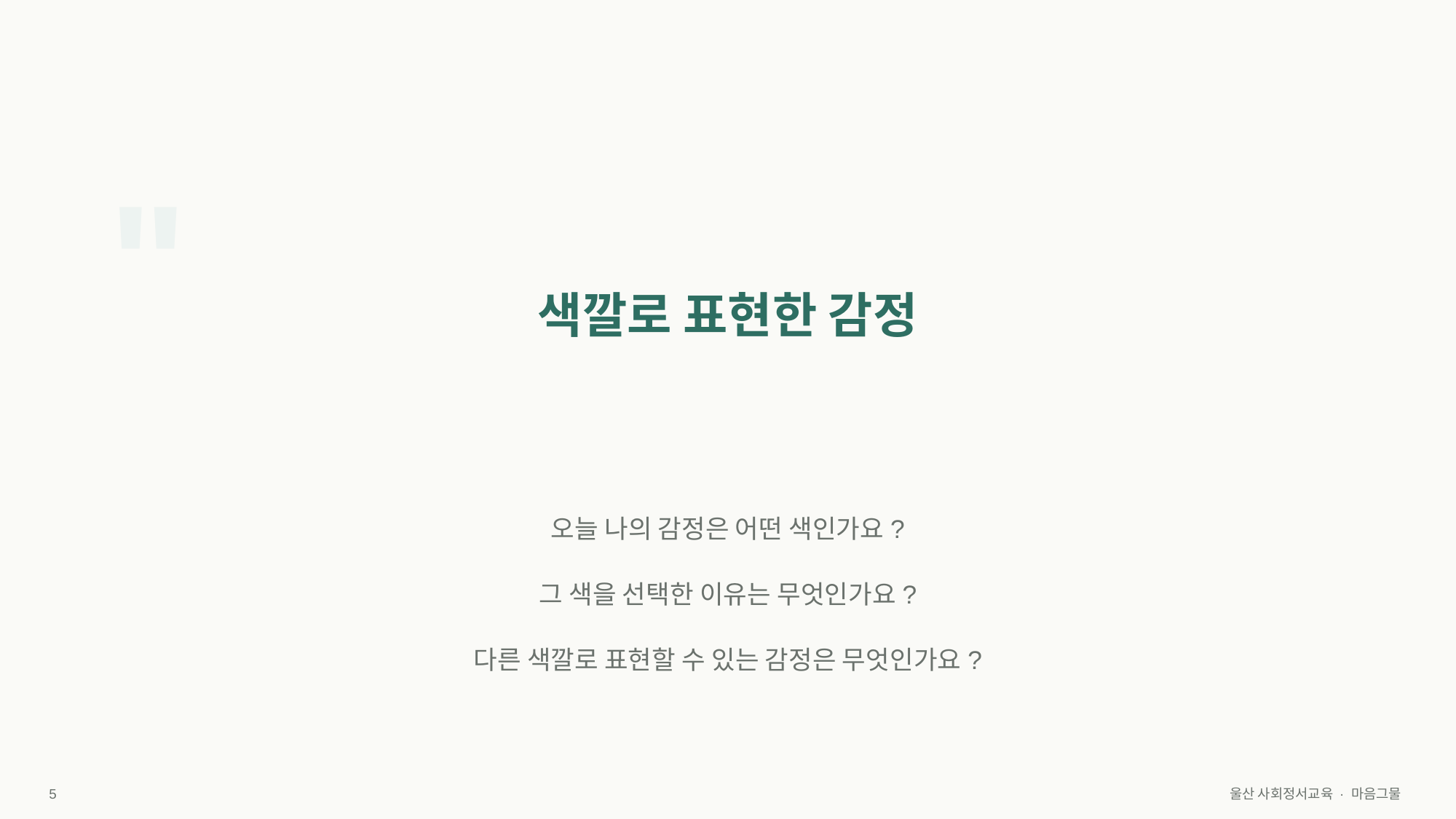

"
색깔로 표현한 감정
오늘 나의 감정은 어떤 색인가요?
그 색을 선택한 이유는 무엇인가요?
다른 색깔로 표현할 수 있는 감정은 무엇인가요?
5
울산 사회정서교육 · 마음그물